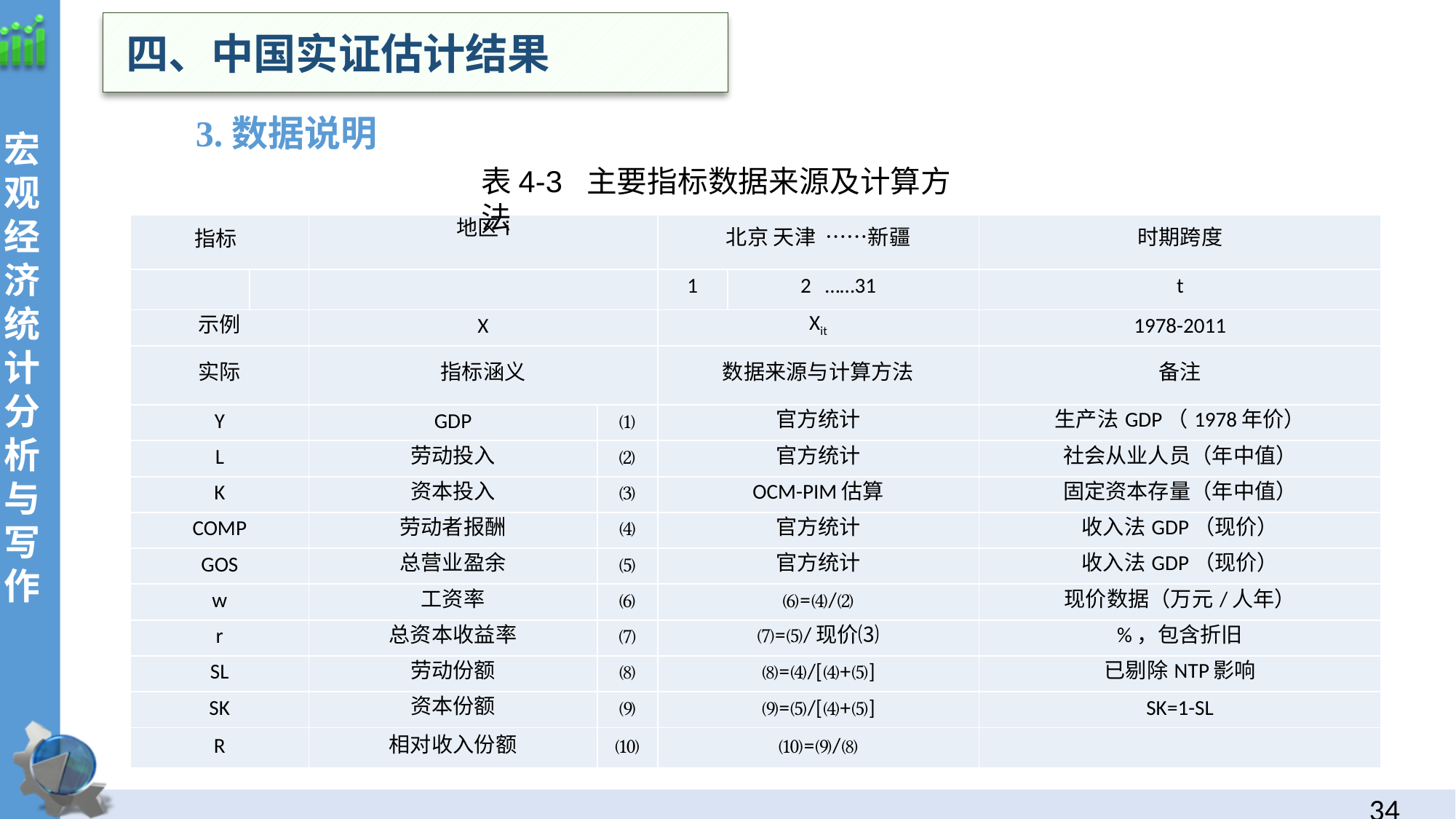

四、中国实证估计结果
3.数据说明
表4-3  主要指标数据来源及计算方法
| 指标 |  | 地区i |  | 北京 天津 ……新疆 |  | 时期跨度 |
| --- | --- | --- | --- | --- | --- | --- |
|  |  |  |  | 1 | 2 ……31 | t |
| 示例 |  | X |  | Xit |  | 1978-2011 |
| 实际 |  | 指标涵义 |  | 数据来源与计算方法 |  | 备注 |
| Y |  | GDP | ⑴ | 官方统计 |  | 生产法GDP（1978年价） |
| L |  | 劳动投入 | ⑵ | 官方统计 |  | 社会从业人员（年中值） |
| K |  | 资本投入 | ⑶ | OCM-PIM估算 |  | 固定资本存量（年中值） |
| COMP |  | 劳动者报酬 | ⑷ | 官方统计 |  | 收入法GDP（现价） |
| GOS |  | 总营业盈余 | ⑸ | 官方统计 |  | 收入法GDP（现价） |
| w |  | 工资率 | ⑹ | ⑹=⑷/⑵ |  | 现价数据（万元/人年） |
| r |  | 总资本收益率 | ⑺ | ⑺=⑸/现价⑶ |  | %，包含折旧 |
| SL |  | 劳动份额 | ⑻ | ⑻=⑷/[⑷+⑸] |  | 已剔除NTP影响 |
| SK |  | 资本份额 | ⑼ | ⑼=⑸/[⑷+⑸] |  | SK=1-SL |
| R |  | 相对收入份额 | ⑽ | ⑽=⑼/⑻ |  |  |

34